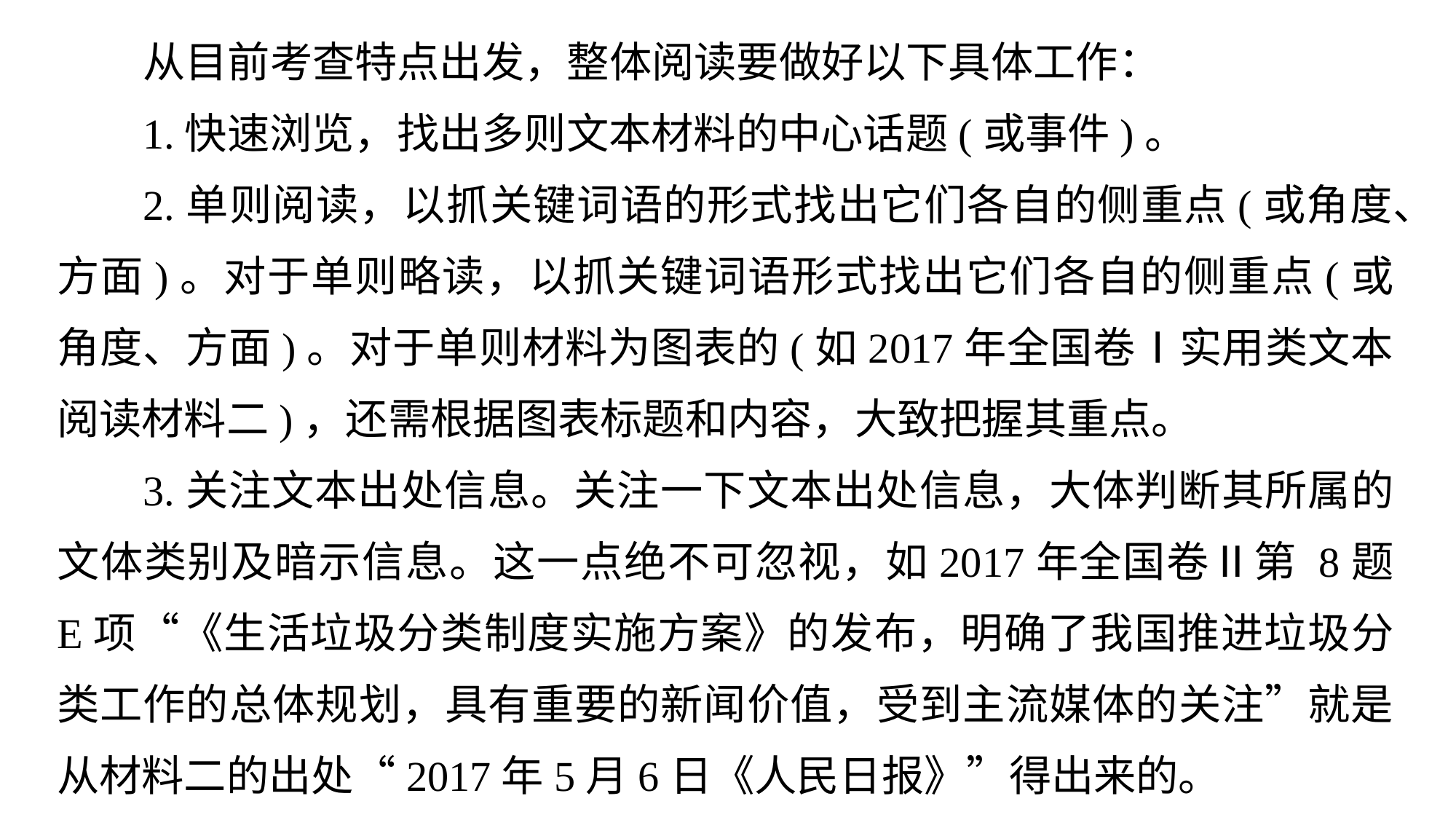

从目前考查特点出发，整体阅读要做好以下具体工作：
1.快速浏览，找出多则文本材料的中心话题(或事件)。
2.单则阅读，以抓关键词语的形式找出它们各自的侧重点(或角度、方面)。对于单则略读，以抓关键词语形式找出它们各自的侧重点(或角度、方面)。对于单则材料为图表的(如2017年全国卷Ⅰ实用类文本阅读材料二)，还需根据图表标题和内容，大致把握其重点。
3.关注文本出处信息。关注一下文本出处信息，大体判断其所属的文体类别及暗示信息。这一点绝不可忽视，如2017年全国卷Ⅱ第 8题 E项“《生活垃圾分类制度实施方案》的发布，明确了我国推进垃圾分类工作的总体规划，具有重要的新闻价值，受到主流媒体的关注”就是从材料二的出处“2017年5月6日《人民日报》”得出来的。